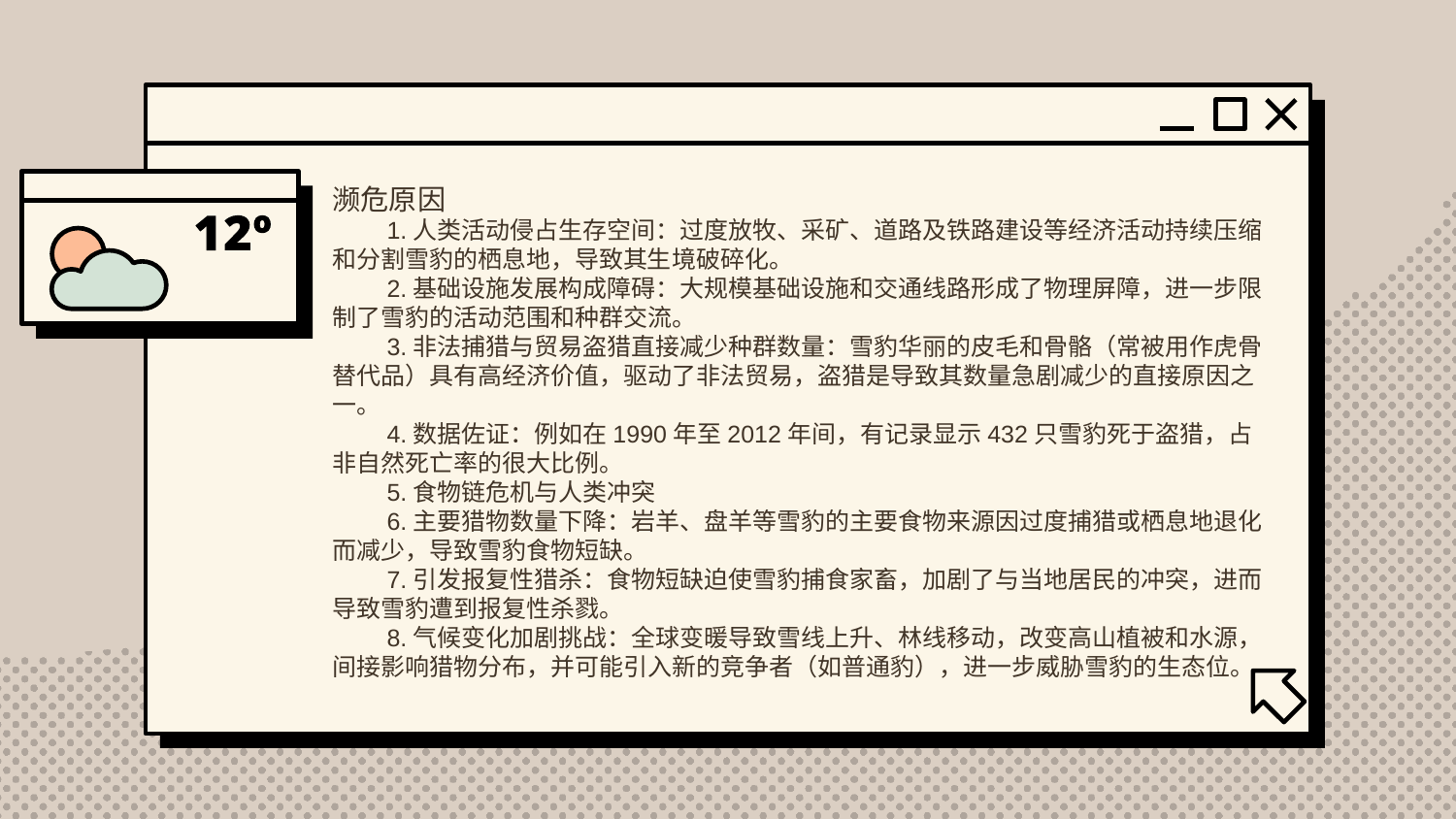

濒危原因
        1.人类活动侵占生存空间‌：过度放牧、采矿、道路及铁路建设等经济活动持续压缩和分割雪豹的栖息地，导致其生境破碎化。‌‌‌‌
        2.‌基础设施发展构成障碍‌：大规模基础设施和交通线路形成了物理屏障，进一步限制了雪豹的活动范围和种群交流。‌‌
        3.非法捕猎与贸易‌盗猎直接减少种群数量‌：雪豹华丽的皮毛和骨骼（常被用作虎骨替代品）具有高经济价值，驱动了非法贸易，盗猎是导致其数量急剧减少的直接原因之一。‌‌‌‌
        4.‌数据佐证‌：例如在1990年至2012年间，有记录显示432只雪豹死于盗猎，占非自然死亡率的很大比例。‌‌
        5.食物链危机与人类冲突
        6.‌主要猎物数量下降‌：岩羊、盘羊等雪豹的主要食物来源因过度捕猎或栖息地退化而减少，导致雪豹食物短缺。‌‌‌‌
        7.‌引发报复性猎杀‌：食物短缺迫使雪豹捕食家畜，加剧了与当地居民的冲突，进而导致雪豹遭到报复性杀戮。‌‌‌‌
        8.‌气候变化加剧挑战‌：全球变暖导致雪线上升、林线移动，改变高山植被和水源，间接影响猎物分布，并可能引入新的竞争者（如普通豹），进一步威胁雪豹的生态位。